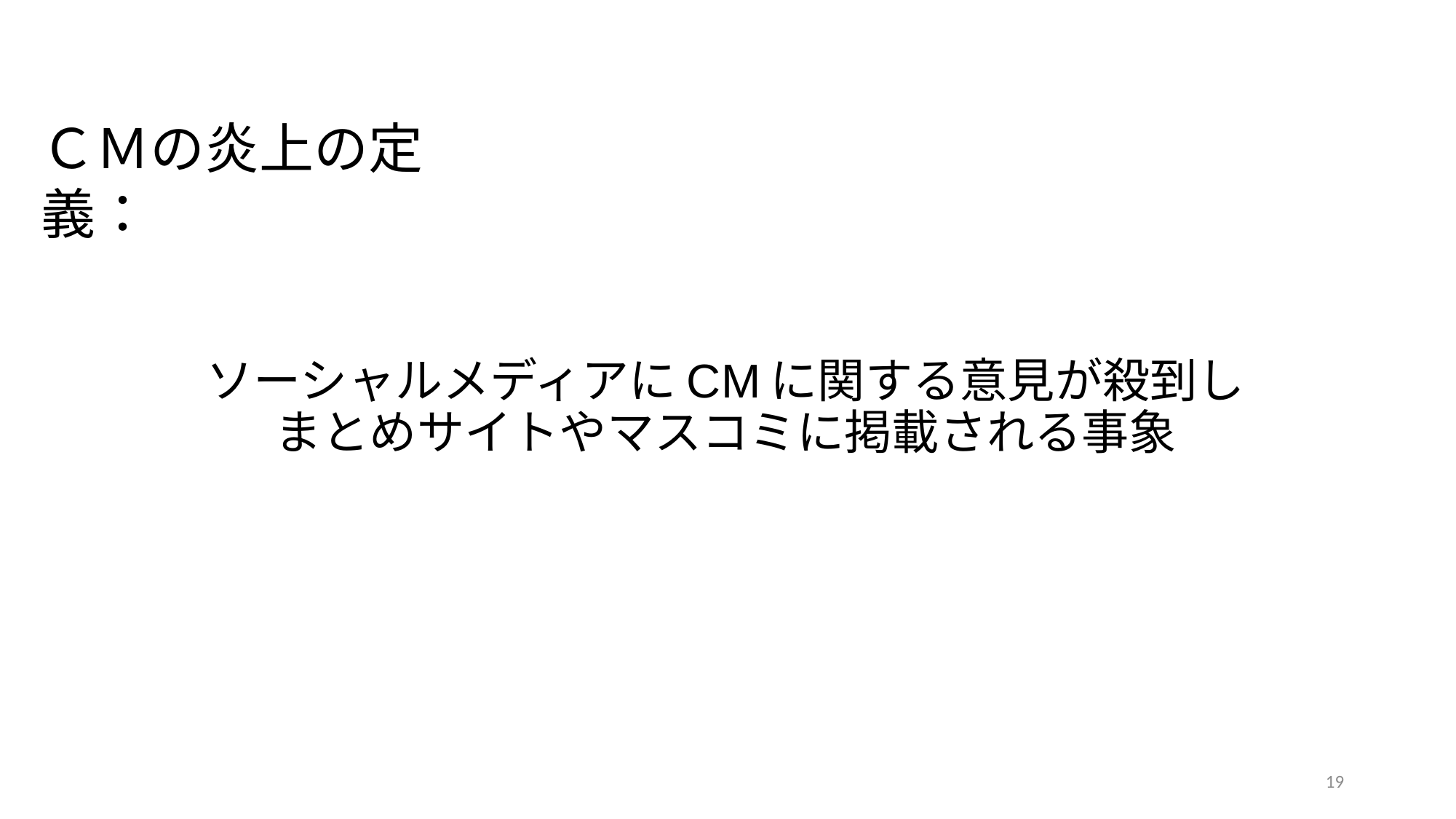

ＣＭの炎上の定義：
# ソーシャルメディアにCMに関する意見が殺到し まとめサイトやマスコミに掲載される事象
19